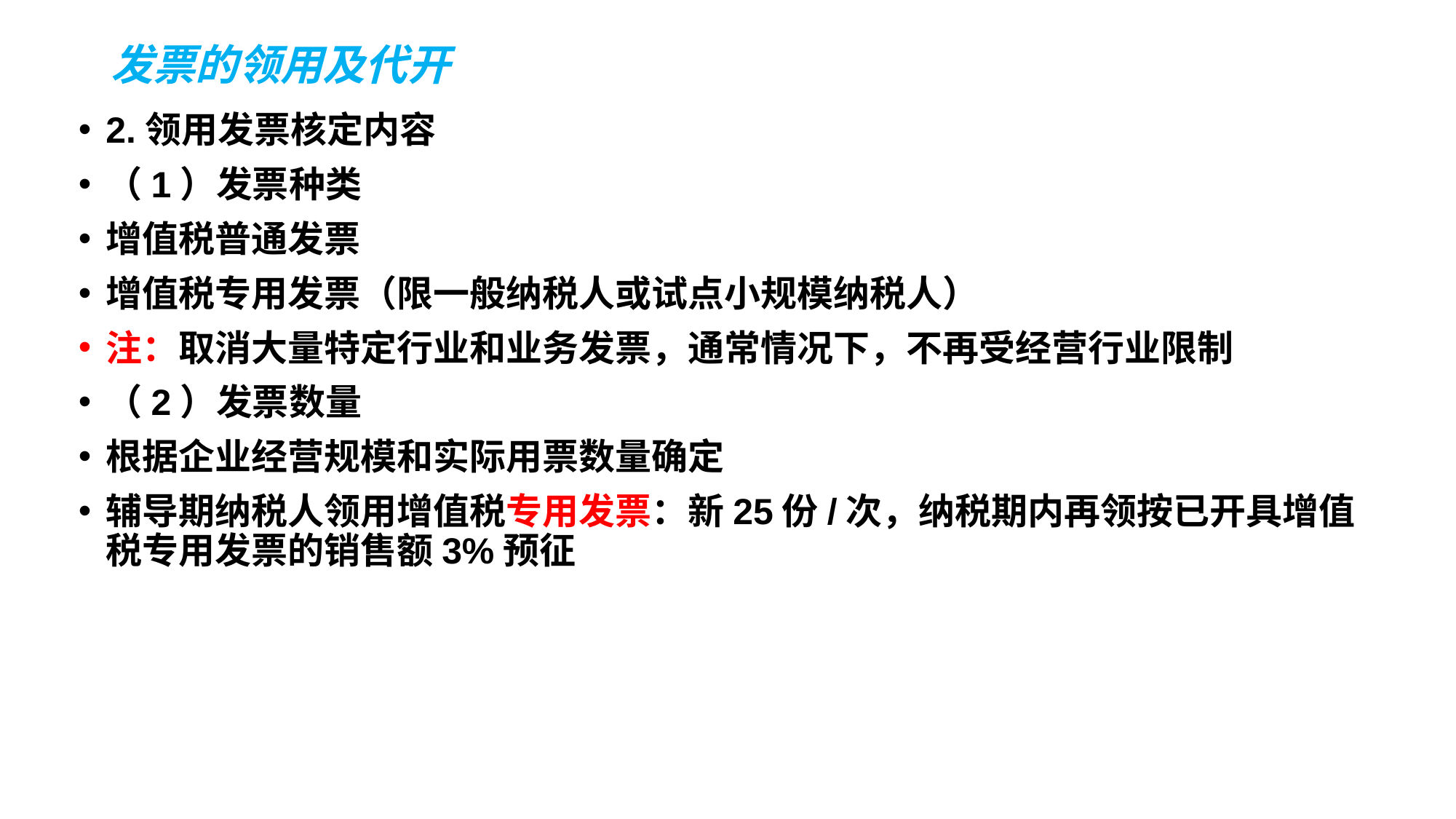

# 发票的领用及代开
2.领用发票核定内容
（1）发票种类
增值税普通发票
增值税专用发票（限一般纳税人或试点小规模纳税人）
注：取消大量特定行业和业务发票，通常情况下，不再受经营行业限制
（2）发票数量
根据企业经营规模和实际用票数量确定
辅导期纳税人领用增值税专用发票：新25份/次，纳税期内再领按已开具增值税专用发票的销售额3%预征